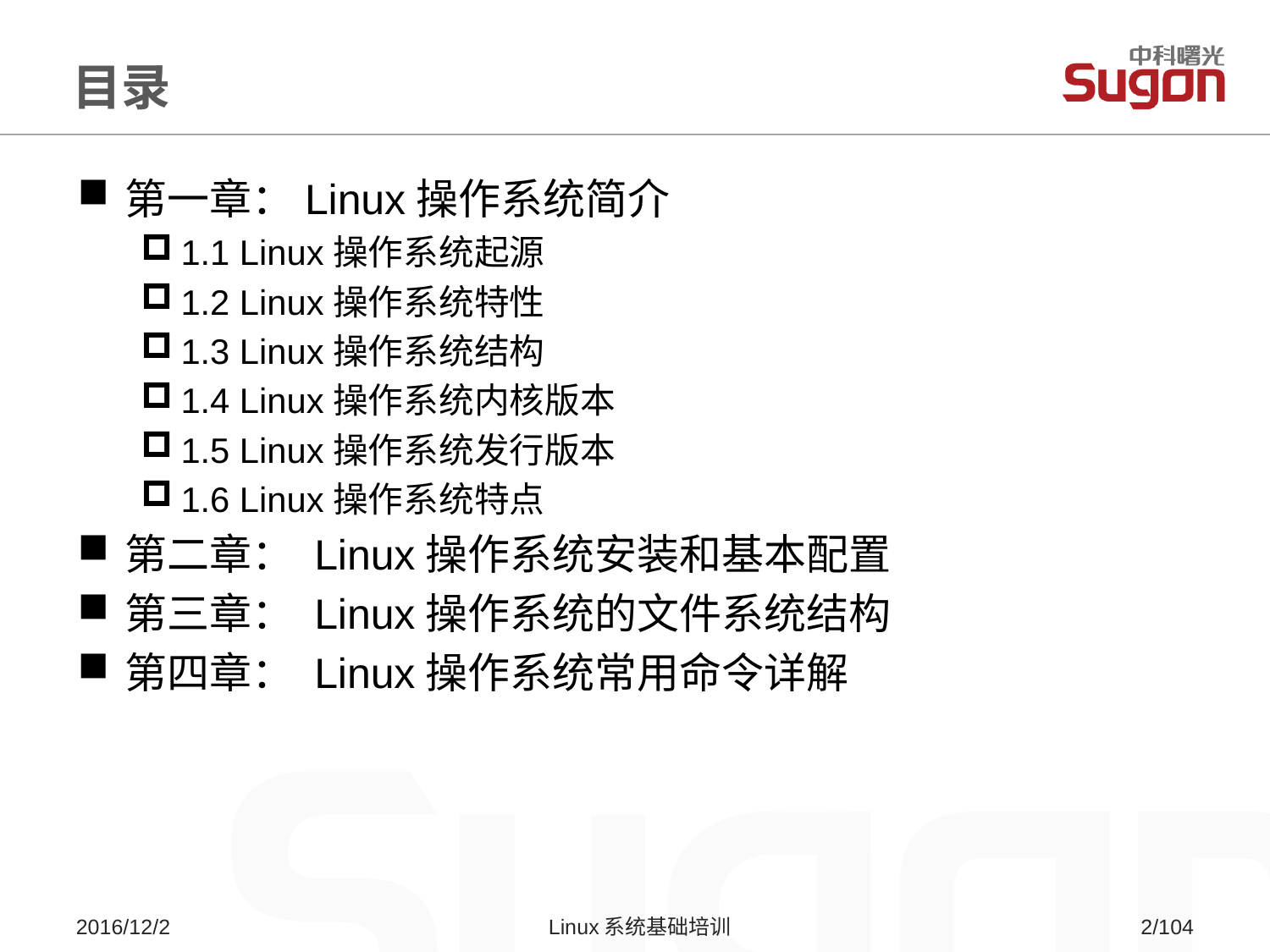

目录
第一章：Linux操作系统简介
1.1 Linux操作系统起源
1.2 Linux操作系统特性
1.3 Linux操作系统结构
1.4 Linux操作系统内核版本
1.5 Linux操作系统发行版本
1.6 Linux操作系统特点
第二章： Linux操作系统安装和基本配置
第三章： Linux操作系统的文件系统结构
第四章： Linux操作系统常用命令详解